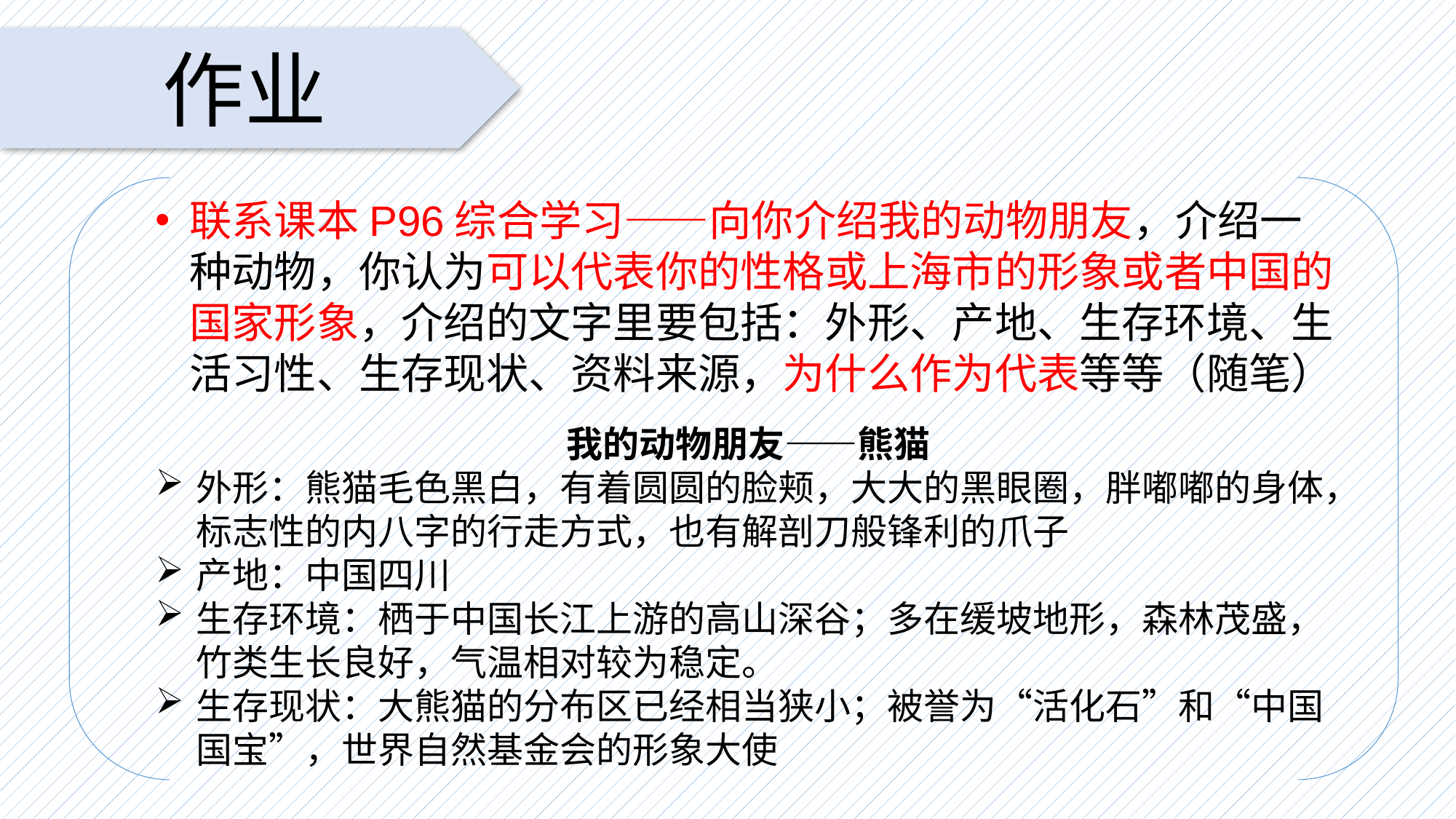

作业

联系课本P96综合学习——向你介绍我的动物朋友，介绍一种动物，你认为可以代表你的性格或上海市的形象或者中国的国家形象，介绍的文字里要包括：外形、产地、生存环境、生活习性、生存现状、资料来源，为什么作为代表等等（随笔）
我的动物朋友——熊猫
外形：熊猫毛色黑白，有着圆圆的脸颊，大大的黑眼圈，胖嘟嘟的身体，标志性的内八字的行走方式，也有解剖刀般锋利的爪子
产地：中国四川
生存环境：栖于中国长江上游的高山深谷；多在缓坡地形，森林茂盛，竹类生长良好，气温相对较为稳定。
生存现状：大熊猫的分布区已经相当狭小；被誉为“活化石”和“中国国宝”，世界自然基金会的形象大使